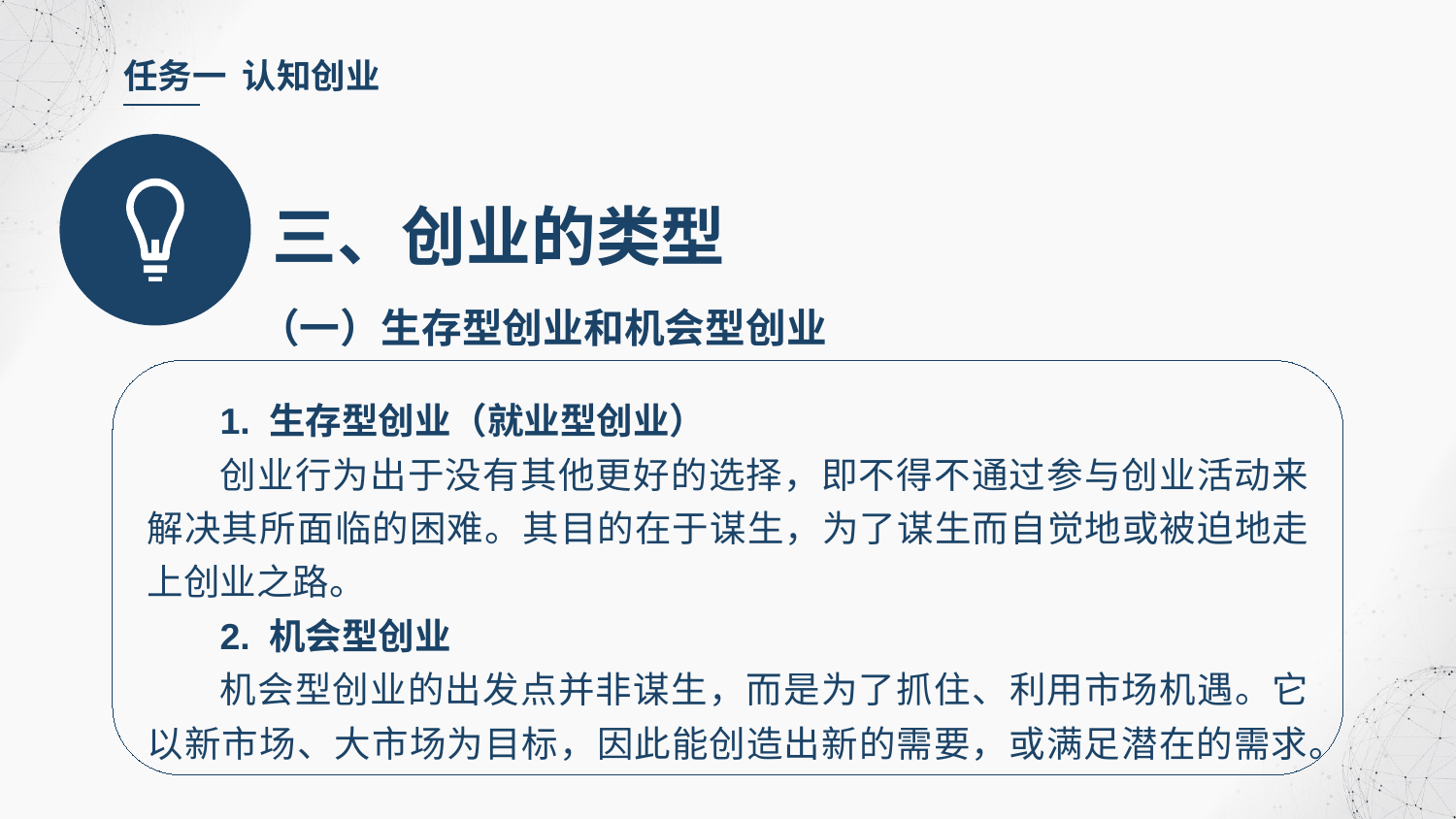

任务一  认知创业

三、创业的类型
（一）生存型创业和机会型创业
1. 生存型创业（就业型创业）
创业行为出于没有其他更好的选择，即不得不通过参与创业活动来解决其所面临的困难。其目的在于谋生，为了谋生而自觉地或被迫地走上创业之路。
2. 机会型创业
机会型创业的出发点并非谋生，而是为了抓住、利用市场机遇。它以新市场、大市场为目标，因此能创造出新的需要，或满足潜在的需求。